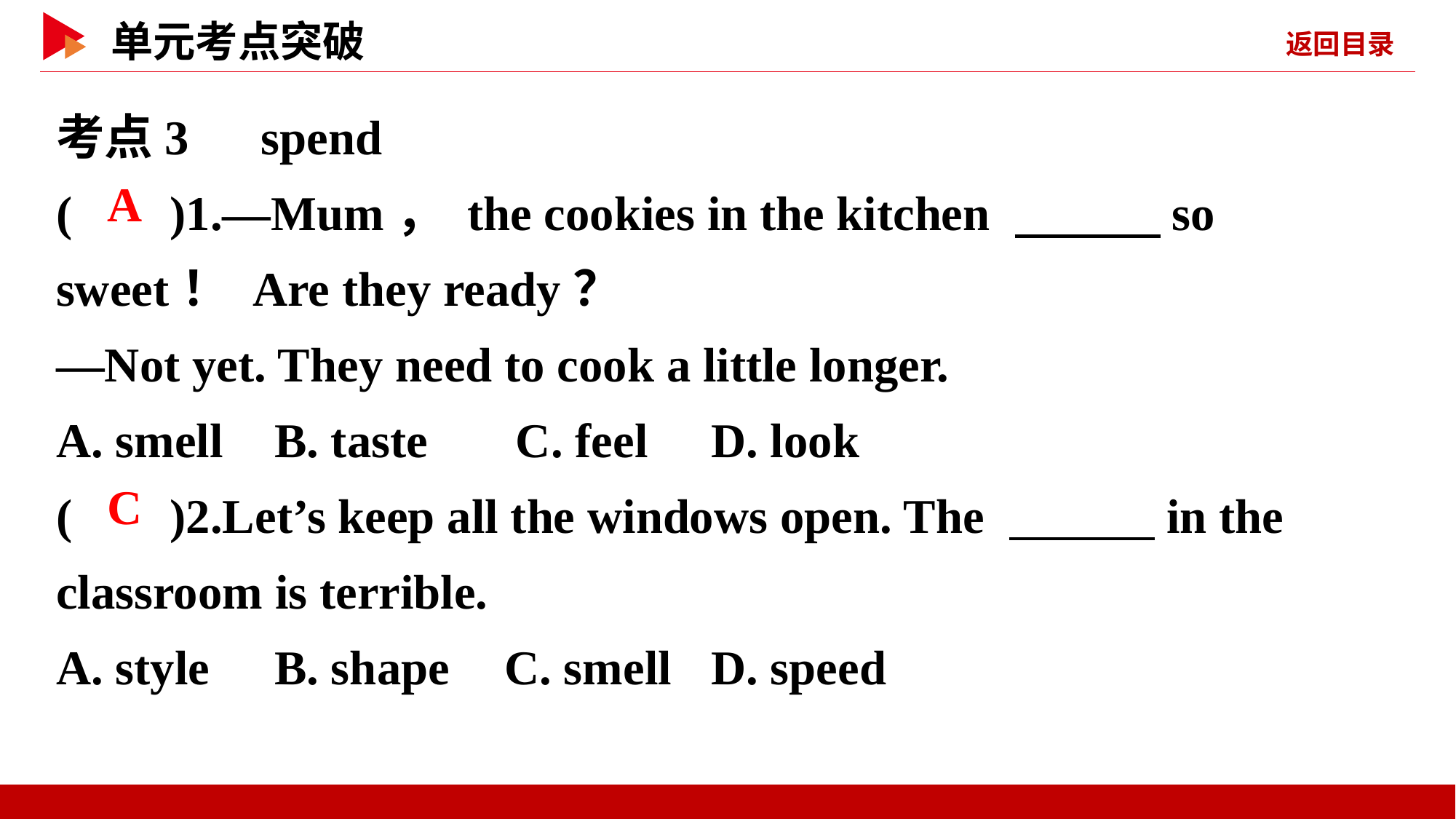

考点3　spend
(        )1.—Mum， the cookies in the kitchen 　　　so sweet！ Are they ready？
—Not yet. They need to cook a little longer.
A. smell	B. taste        C. feel	D. look
(        )2.Let’s keep all the windows open. The 　　　in the classroom is terrible.
A. style	B. shape     C. smell	D. speed
   A
   C